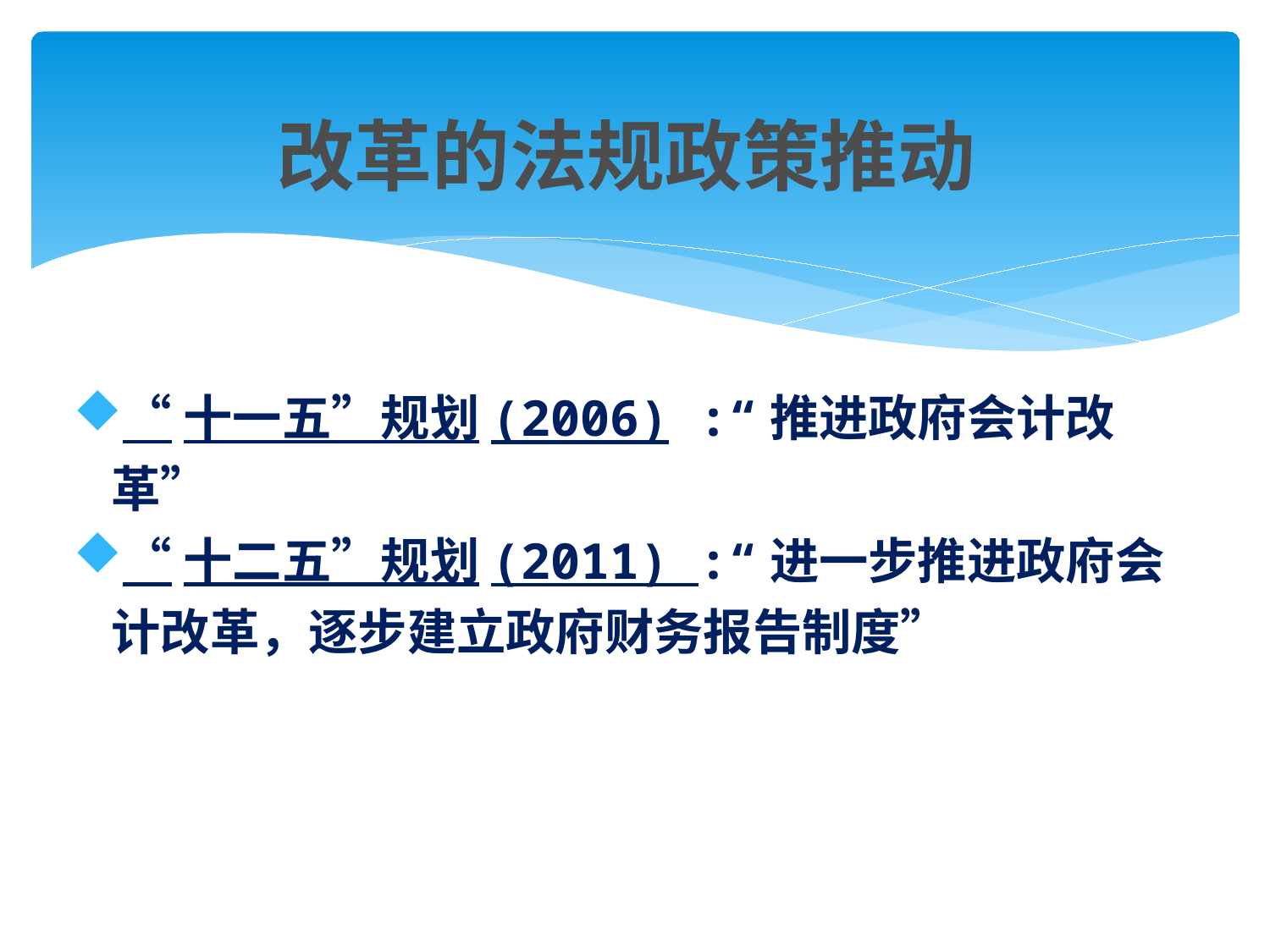

# 改革的法规政策推动
“十一五”规划(2006) :“推进政府会计改革”
“十二五”规划(2011) :“进一步推进政府会计改革，逐步建立政府财务报告制度”